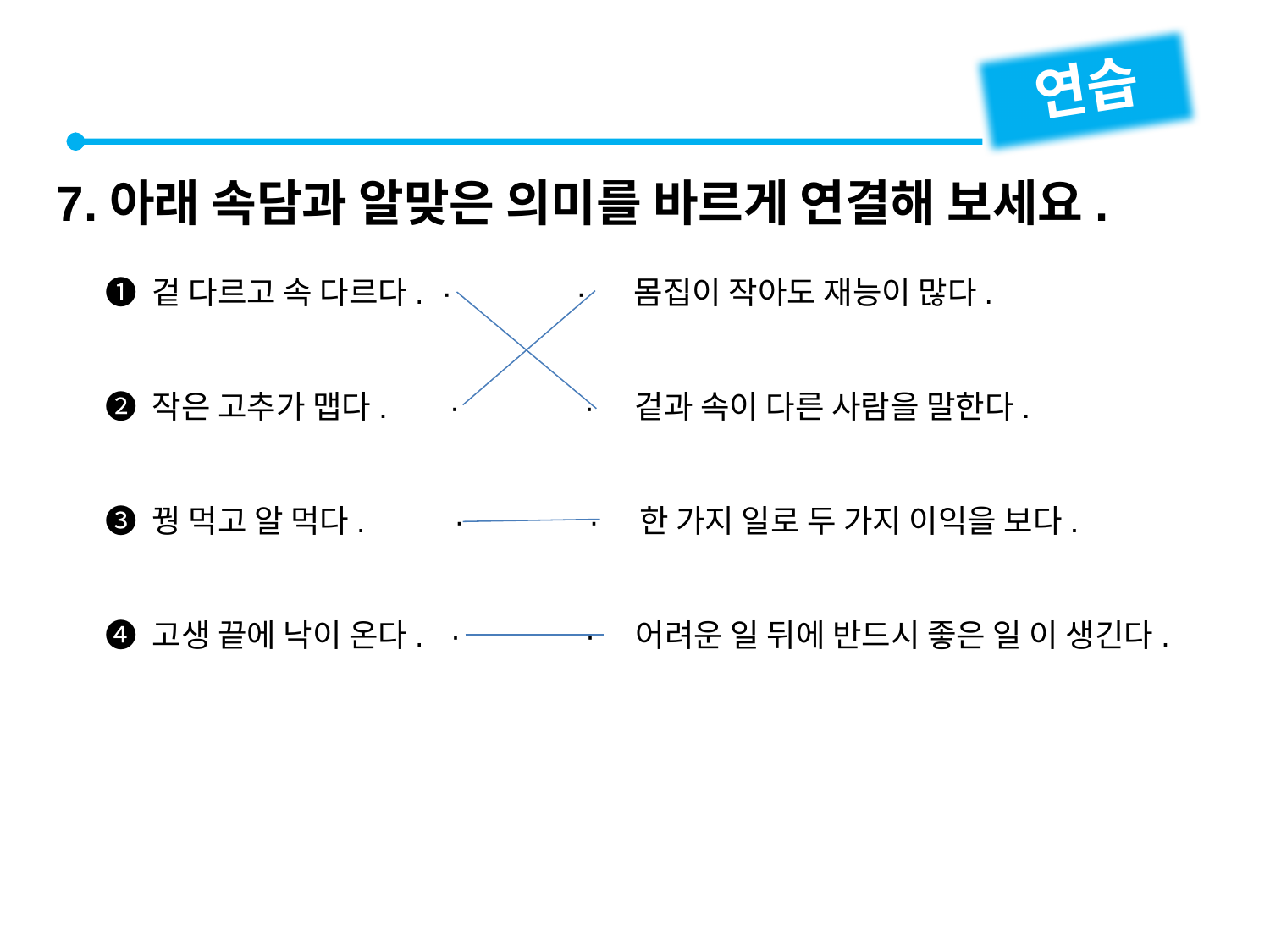

연습
7.아래 속담과 알맞은 의미를 바르게 연결해 보세요.
❶ 겉 다르고 속 다르다.  ·              ·　 몸집이 작아도 재능이 많다.

❷ 작은 고추가 맵다.       ·              ·　겉과 속이 다른 사람을 말한다.

❸ 꿩 먹고 알 먹다.          ·              ·　한 가지 일로 두 가지 이익을 보다.

❹ 고생 끝에 낙이 온다.   ·              ·　어려운 일 뒤에 반드시 좋은 일 이 생긴다.